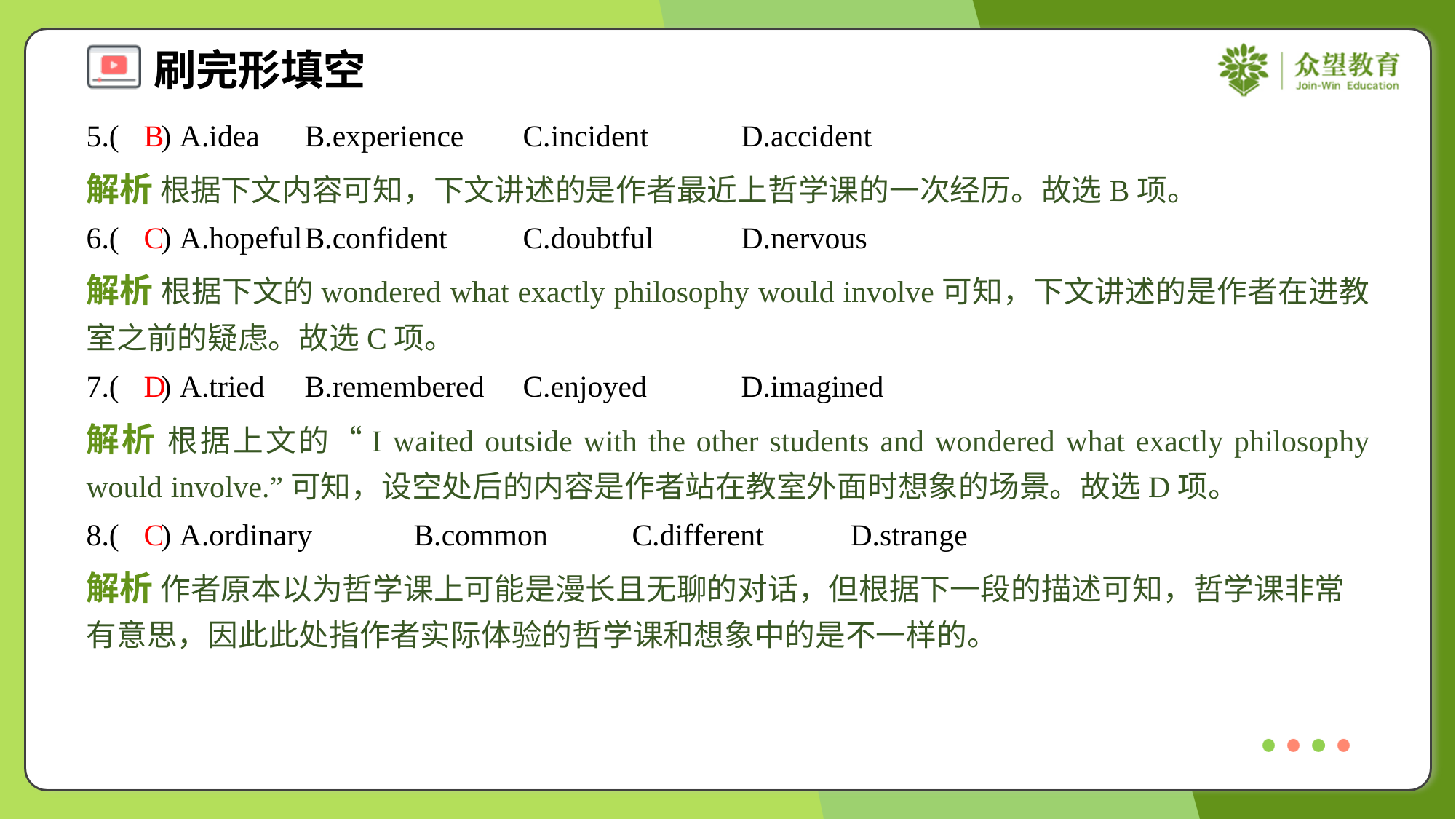

5.(     ) A.idea	B.experience	C.incident	D.accident
B
解析 根据下文内容可知，下文讲述的是作者最近上哲学课的一次经历。故选B项。
6.(     ) A.hopeful	B.confident	C.doubtful	D.nervous
C
解析 根据下文的wondered what exactly philosophy would involve可知，下文讲述的是作者在进教室之前的疑虑。故选C项。
7.(     ) A.tried	B.remembered	C.enjoyed	D.imagined
D
解析 根据上文的“I waited outside with the other students and wondered what exactly philosophy would involve.”可知，设空处后的内容是作者站在教室外面时想象的场景。故选D项。
8.(     ) A.ordinary	B.common	C.different	D.strange
C
解析 作者原本以为哲学课上可能是漫长且无聊的对话，但根据下一段的描述可知，哲学课非常有意思，因此此处指作者实际体验的哲学课和想象中的是不一样的。